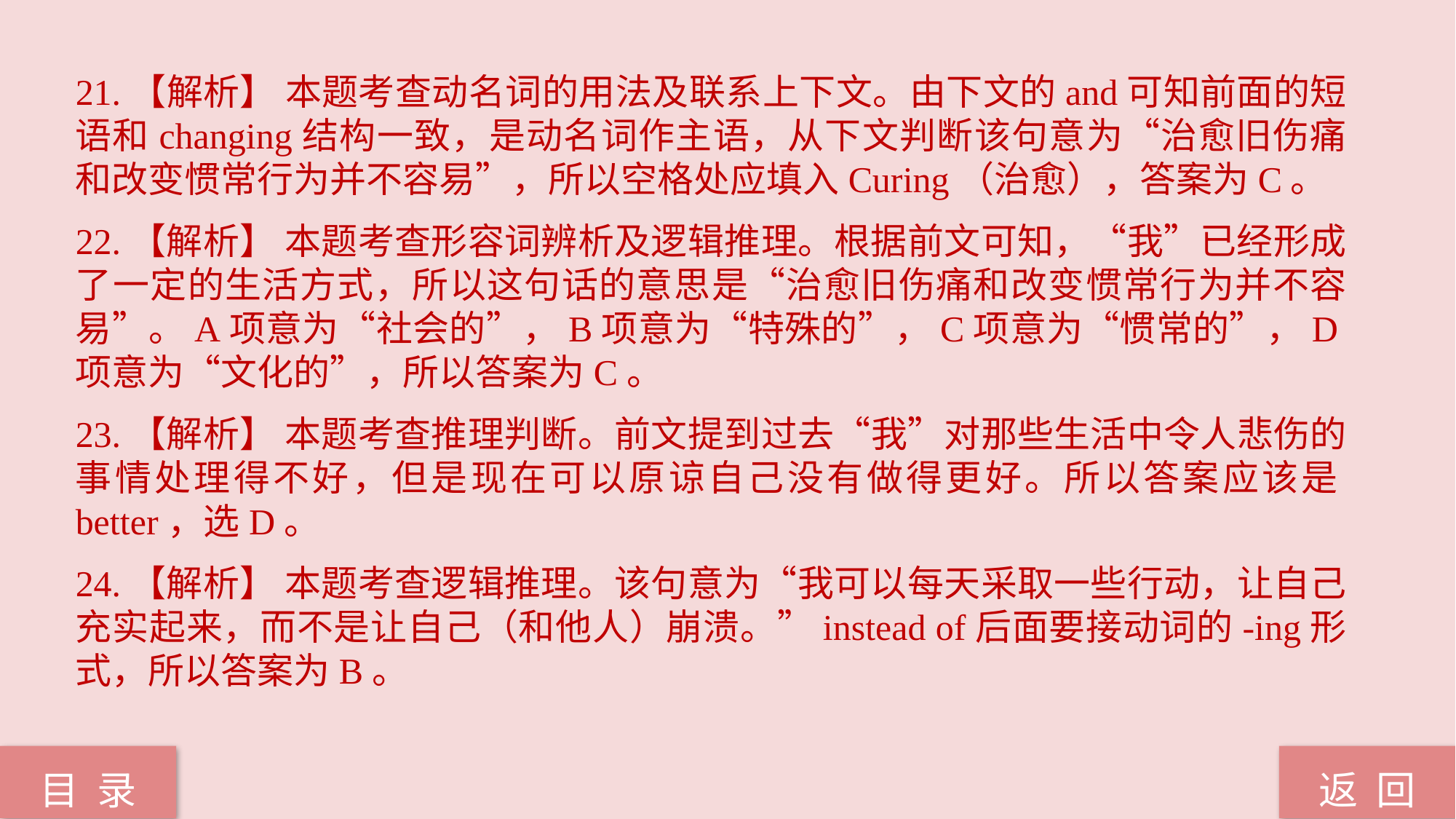

21.【解析】 本题考查动名词的用法及联系上下文。由下文的and可知前面的短语和changing结构一致，是动名词作主语，从下文判断该句意为“治愈旧伤痛和改变惯常行为并不容易”，所以空格处应填入Curing（治愈），答案为C。
22.【解析】 本题考查形容词辨析及逻辑推理。根据前文可知，“我”已经形成了一定的生活方式，所以这句话的意思是“治愈旧伤痛和改变惯常行为并不容易”。A项意为“社会的”，B项意为“特殊的”，C项意为“惯常的”，D项意为“文化的”，所以答案为C。
23.【解析】 本题考查推理判断。前文提到过去“我”对那些生活中令人悲伤的事情处理得不好，但是现在可以原谅自己没有做得更好。所以答案应该是better，选D。
24.【解析】 本题考查逻辑推理。该句意为“我可以每天采取一些行动，让自己充实起来，而不是让自己（和他人）崩溃。”instead of后面要接动词的-ing形式，所以答案为B。
返  回